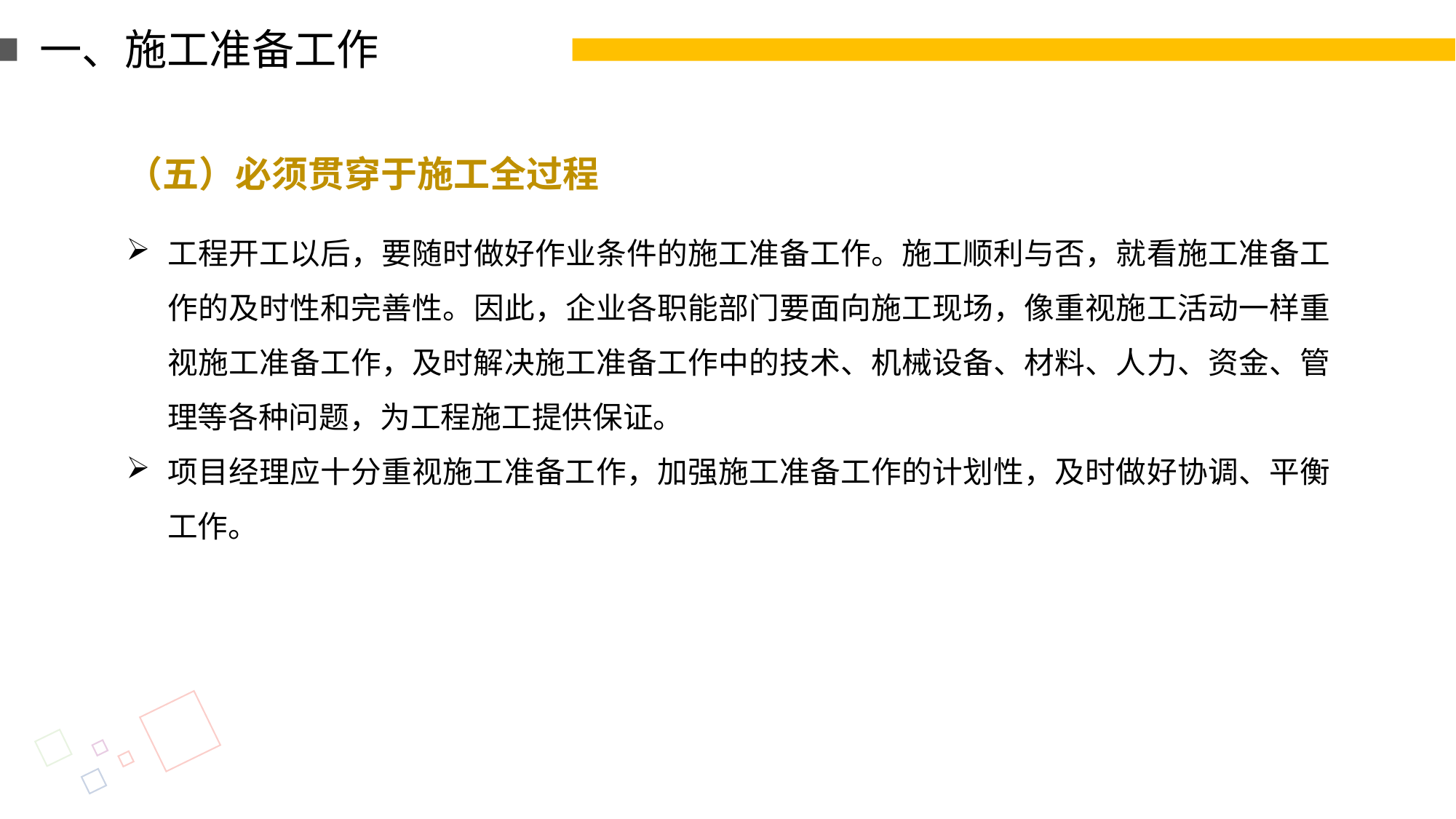

一、施工准备工作
（五）必须贯穿于施工全过程
工程开工以后，要随时做好作业条件的施工准备工作。施工顺利与否，就看施工准备工作的及时性和完善性。因此，企业各职能部门要面向施工现场，像重视施工活动一样重视施工准备工作，及时解决施工准备工作中的技术、机械设备、材料、人力、资金、管理等各种问题，为工程施工提供保证。
项目经理应十分重视施工准备工作，加强施工准备工作的计划性，及时做好协调、平衡工作。